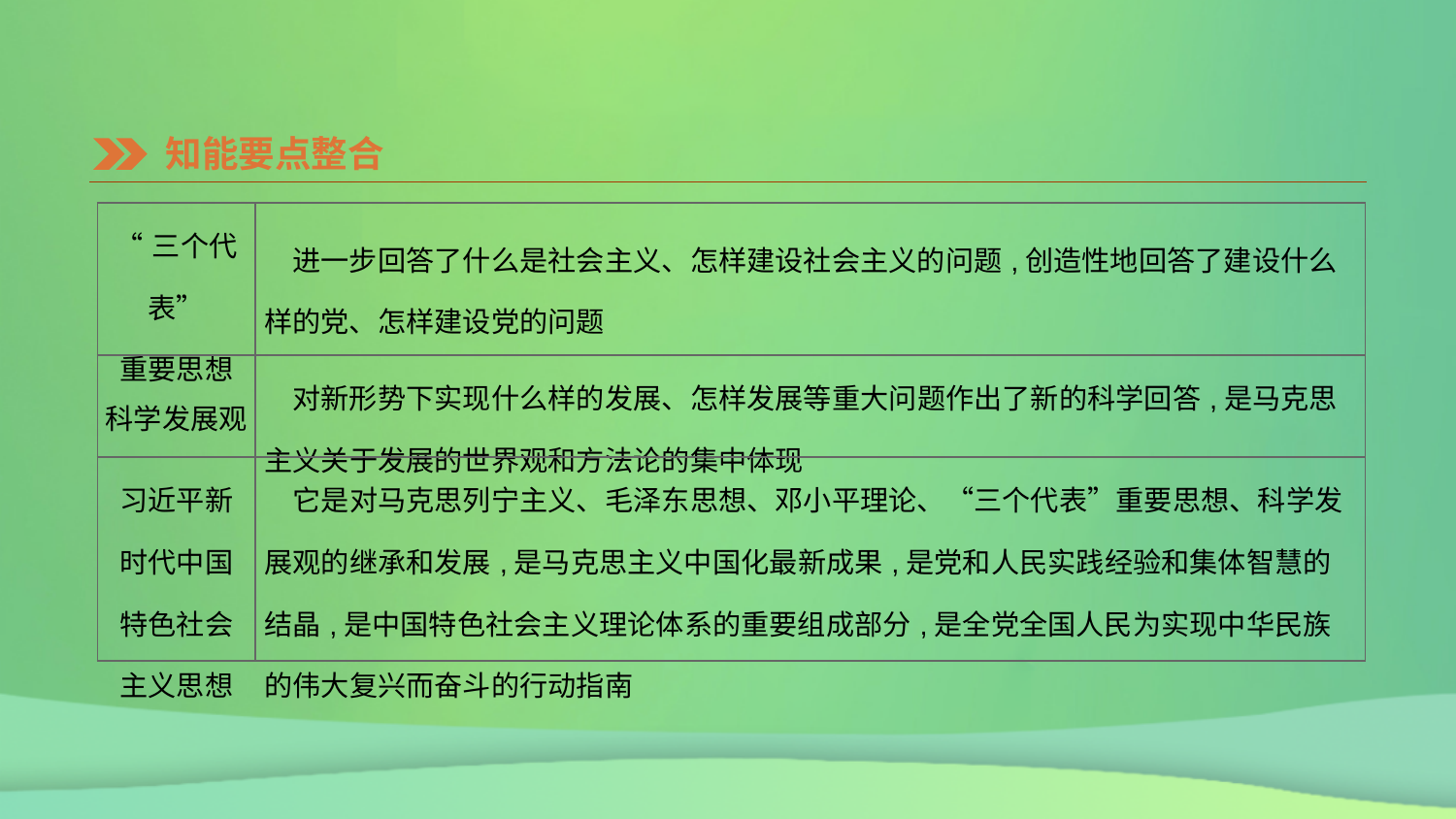

知能要点整合

| “三个代表” 重要思想 | 进一步回答了什么是社会主义、怎样建设社会主义的问题,创造性地回答了建设什么样的党、怎样建设党的问题 |
| --- | --- |
| 科学发展观 | 对新形势下实现什么样的发展、怎样发展等重大问题作出了新的科学回答,是马克思主义关于发展的世界观和方法论的集中体现 |
| 习近平新 时代中国 特色社会 主义思想 | 它是对马克思列宁主义、毛泽东思想、邓小平理论、“三个代表”重要思想、科学发展观的继承和发展,是马克思主义中国化最新成果,是党和人民实践经验和集体智慧的结晶,是中国特色社会主义理论体系的重要组成部分,是全党全国人民为实现中华民族的伟大复兴而奋斗的行动指南 |